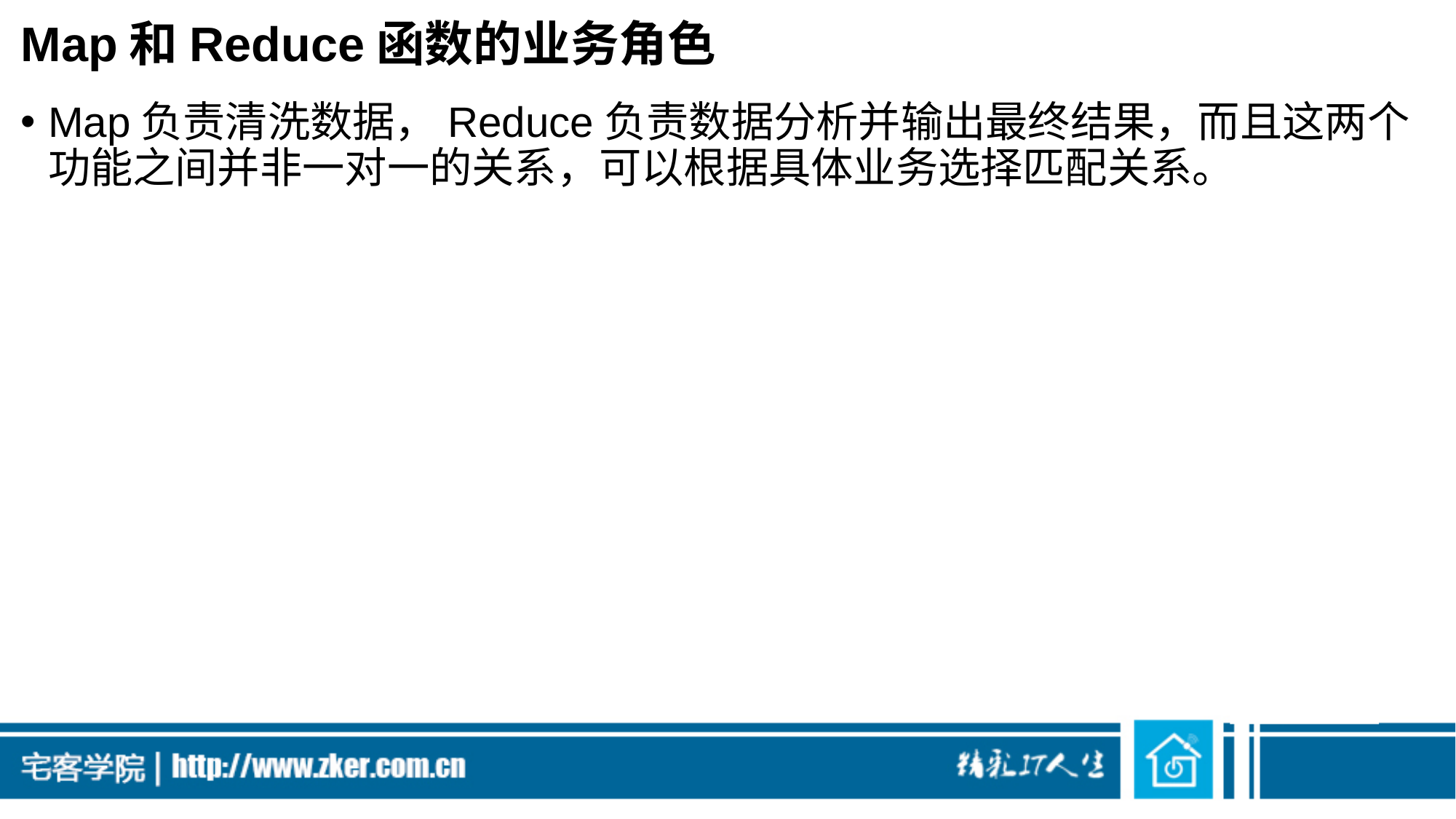

# Map和Reduce函数的业务角色
Map负责清洗数据，Reduce负责数据分析并输出最终结果，而且这两个功能之间并非一对一的关系，可以根据具体业务选择匹配关系。